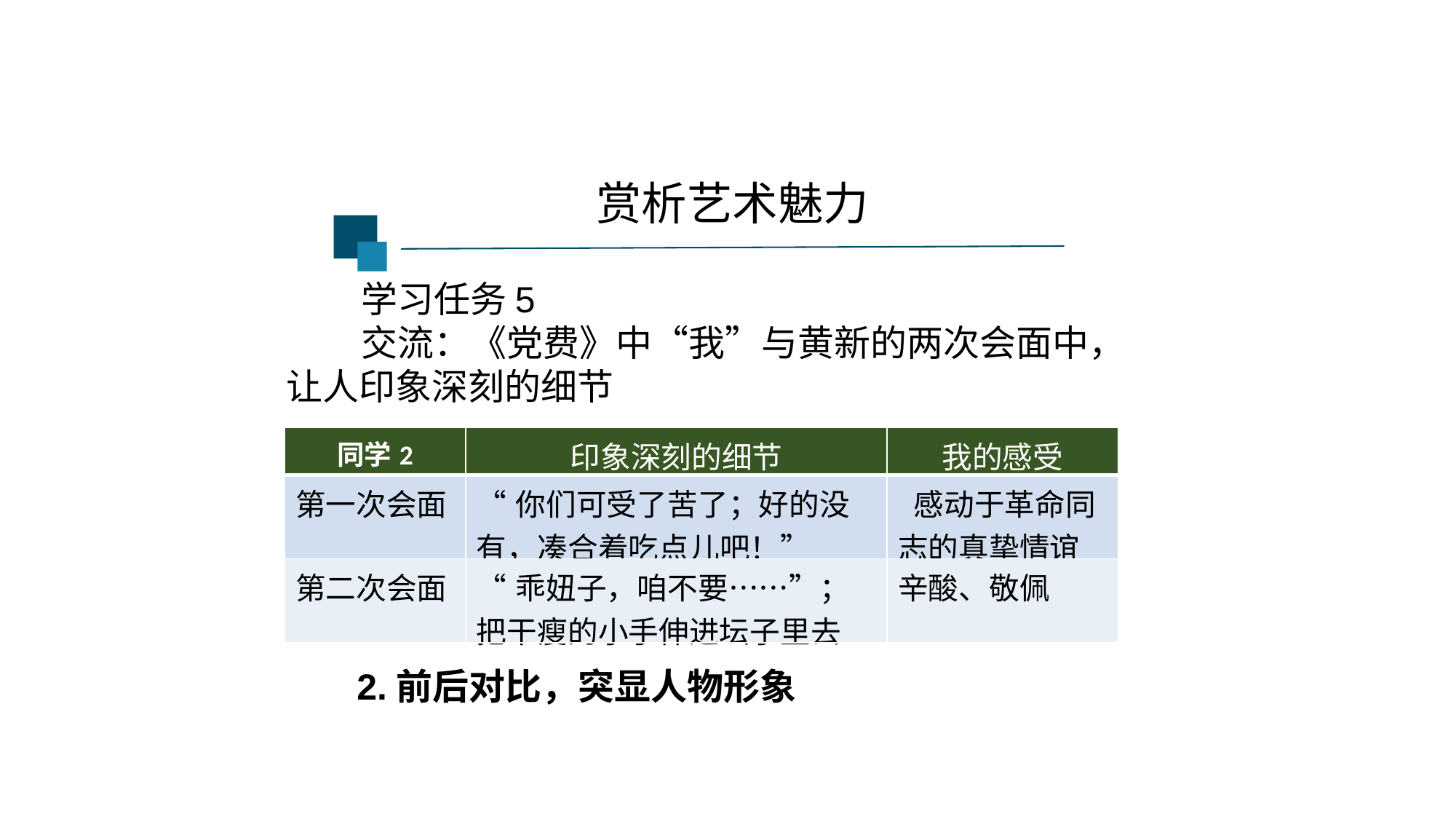

赏析艺术魅力

        学习任务5
        交流：《党费》中“我”与黄新的两次会面中，让人印象深刻的细节
| 同学2 | 印象深刻的细节 | 我的感受 |
| --- | --- | --- |
| 第一次会面 | “你们可受了苦了；好的没有，凑合着吃点儿吧！” | 感动于革命同志的真挚情谊 |
| 第二次会面 | “乖妞子，咱不要……”；把干瘦的小手伸进坛子里去 | 辛酸、敬佩 |
2.前后对比，突显人物形象